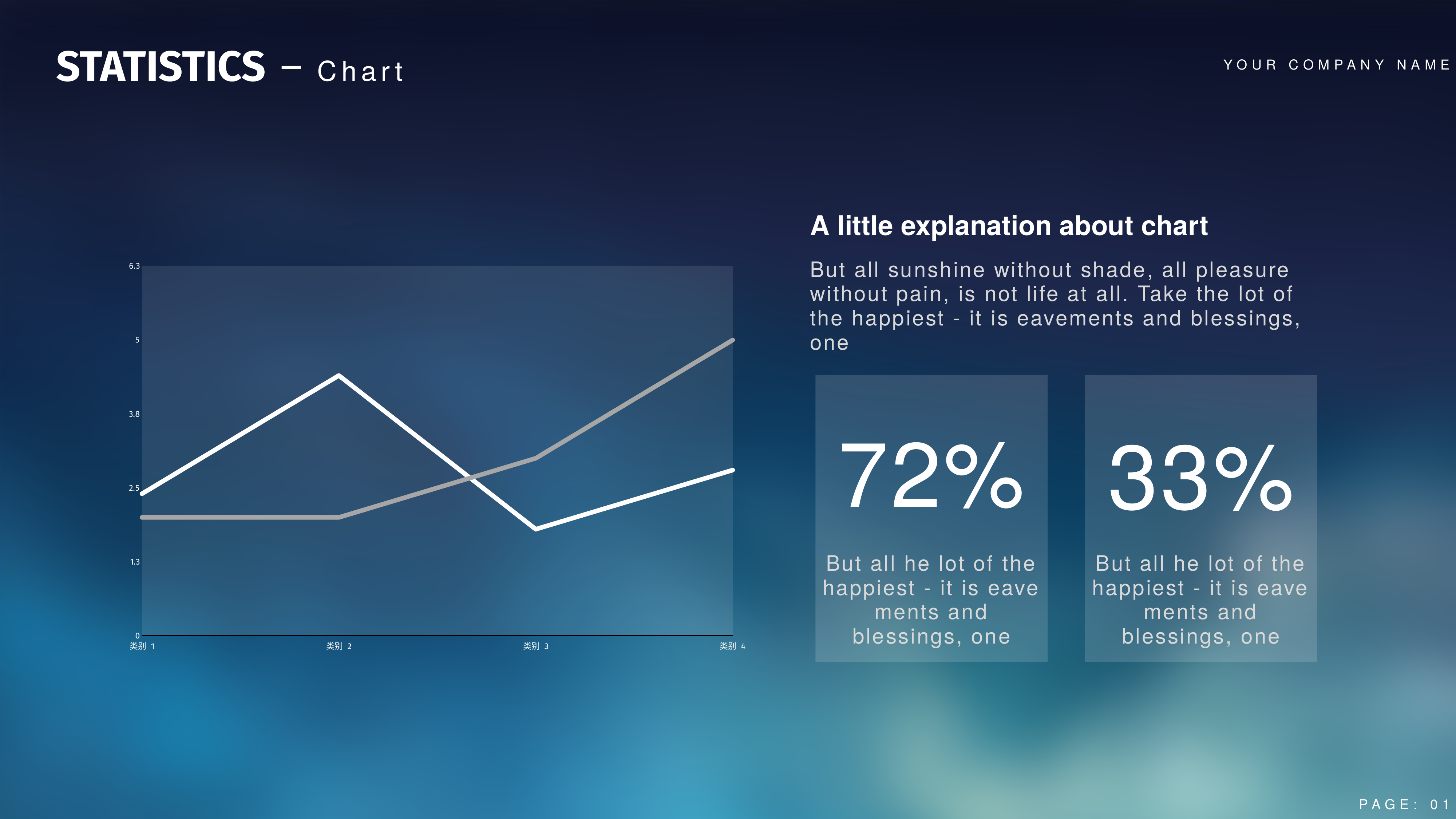

STATISTICS  –  Chart
YOUR COMPANY NAME
A little explanation about chart
But all sunshine without shade, all pleasure without pain, is not life at all. Take the lot of the happiest - it is eavements and blessings, one

### Chart

| Category | 系列 2 | 系列 3 |
|---|---|---|
| 类别 1 | 2.4 | 2.0 |
| 类别 2 | 4.4 | 2.0 |
| 类别 3 | 1.8 | 3.0 |
| 类别 4 | 2.8 | 5.0 |
72%
But all he lot of the happiest - it is eave ments and blessings, one

33%
But all he lot of the happiest - it is eave ments and blessings, one

PAGE: 01